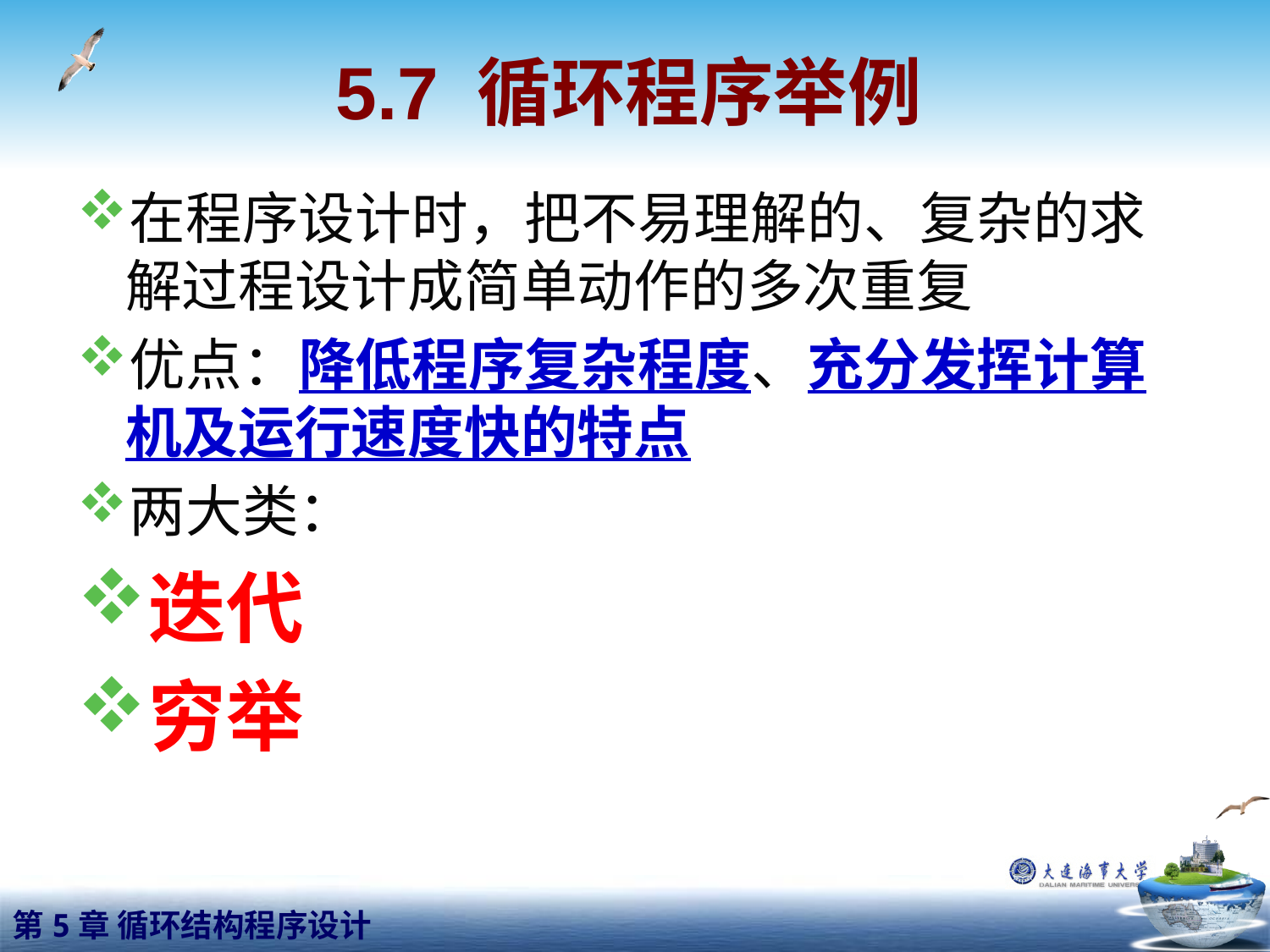

5.7 循环程序举例
在程序设计时，把不易理解的、复杂的求解过程设计成简单动作的多次重复
优点：降低程序复杂程度、充分发挥计算机及运行速度快的特点
两大类：
迭代
穷举